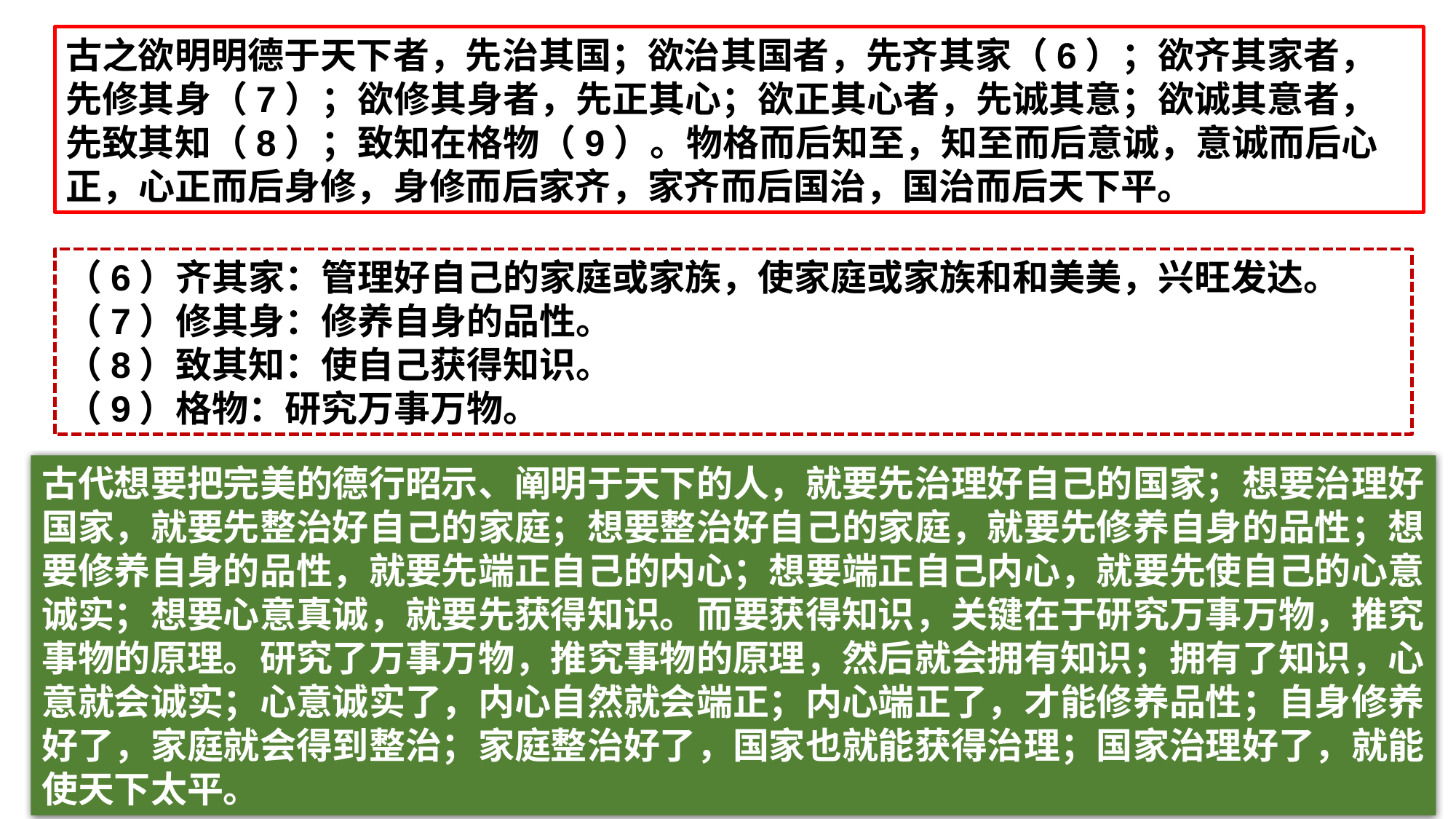

古之欲明明德于天下者，先治其国；欲治其国者，先齐其家（6）；欲齐其家者，先修其身（7）；欲修其身者，先正其心；欲正其心者，先诚其意；欲诚其意者，先致其知（8）；致知在格物（9）。物格而后知至，知至而后意诚，意诚而后心正，心正而后身修，身修而后家齐，家齐而后国治，国治而后天下平。
（6）齐其家：管理好自己的家庭或家族，使家庭或家族和和美美，兴旺发达。
（7）修其身：修养自身的品性。
（8）致其知：使自己获得知识。
（9）格物：研究万事万物。
古代想要把完美的德行昭示、阐明于天下的人，就要先治理好自己的国家；想要治理好国家，就要先整治好自己的家庭；想要整治好自己的家庭，就要先修养自身的品性；想要修养自身的品性，就要先端正自己的内心；想要端正自己内心，就要先使自己的心意诚实；想要心意真诚，就要先获得知识。而要获得知识，关键在于研究万事万物，推究事物的原理。研究了万事万物，推究事物的原理，然后就会拥有知识；拥有了知识，心意就会诚实；心意诚实了，内心自然就会端正；内心端正了，才能修养品性；自身修养好了，家庭就会得到整治；家庭整治好了，国家也就能获得治理；国家治理好了，就能使天下太平。